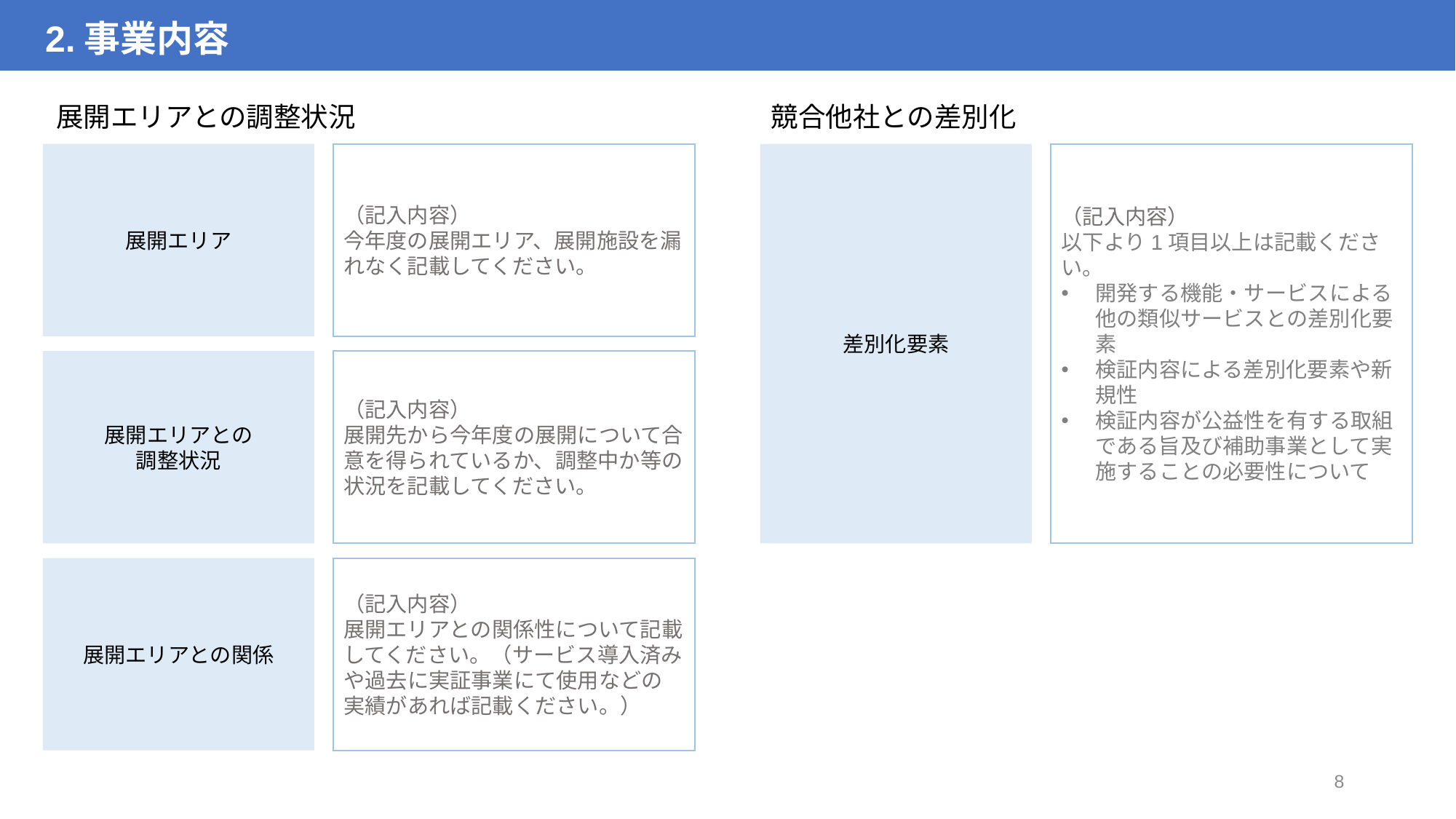

2.事業内容
展開エリアとの調整状況
競合他社との差別化
展開エリア
（記入内容）
今年度の展開エリア、展開施設を漏れなく記載してください。
差別化要素
（記入内容）
以下より1項目以上は記載ください。
開発する機能・サービスによる他の類似サービスとの差別化要素
検証内容による差別化要素や新規性
検証内容が公益性を有する取組である旨及び補助事業として実施することの必要性について
展開エリアとの
調整状況
（記入内容）
展開先から今年度の展開について合意を得られているか、調整中か等の状況を記載してください。
（記入内容）
展開エリアとの関係性について記載してください。（サービス導入済みや過去に実証事業にて使用などの実績があれば記載ください。）
展開エリアとの関係
8